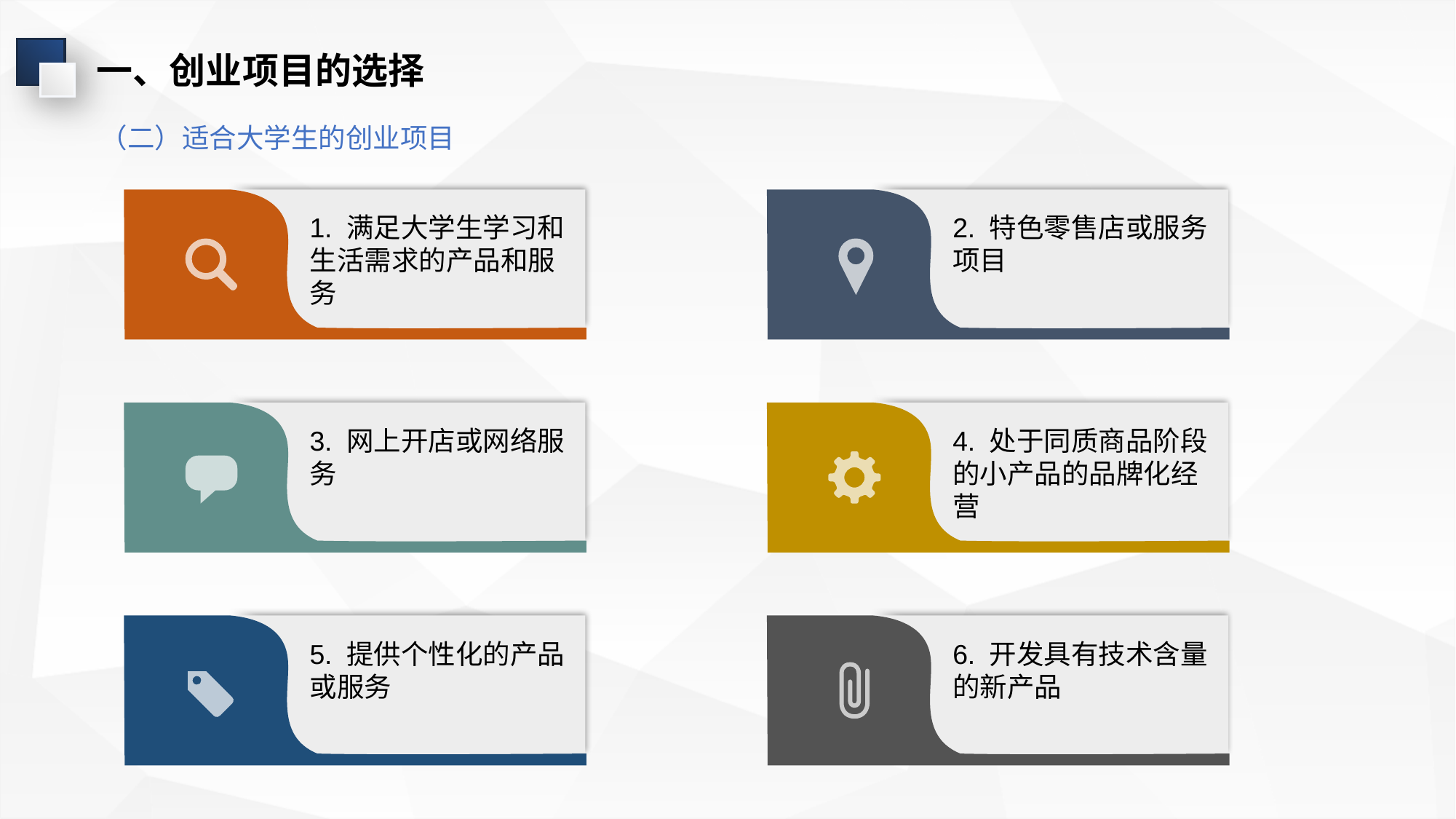

一、创业项目的选择
（二）适合大学生的创业项目

1. 满足大学生学习和生活需求的产品和服务
2. 特色零售店或服务项目

3. 网上开店或网络服务
4. 处于同质商品阶段的小产品的品牌化经营

5. 提供个性化的产品或服务
6. 开发具有技术含量的新产品